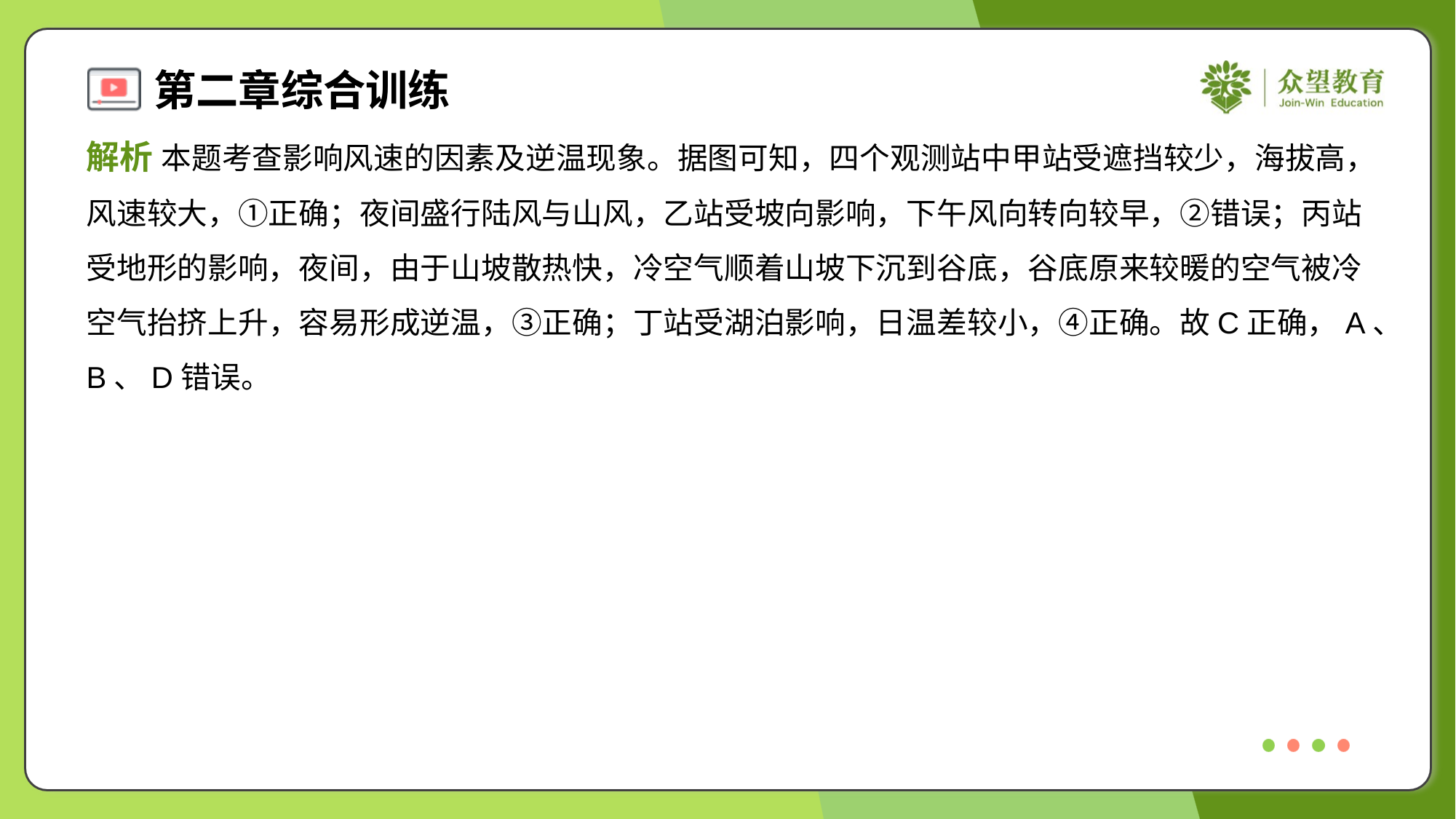

解析 本题考查影响风速的因素及逆温现象。据图可知，四个观测站中甲站受遮挡较少，海拔高，
风速较大，①正确；夜间盛行陆风与山风，乙站受坡向影响，下午风向转向较早，②错误；丙站
受地形的影响，夜间，由于山坡散热快，冷空气顺着山坡下沉到谷底，谷底原来较暖的空气被冷
空气抬挤上升，容易形成逆温，③正确；丁站受湖泊影响，日温差较小，④正确。故C正确，A、
B、D错误。